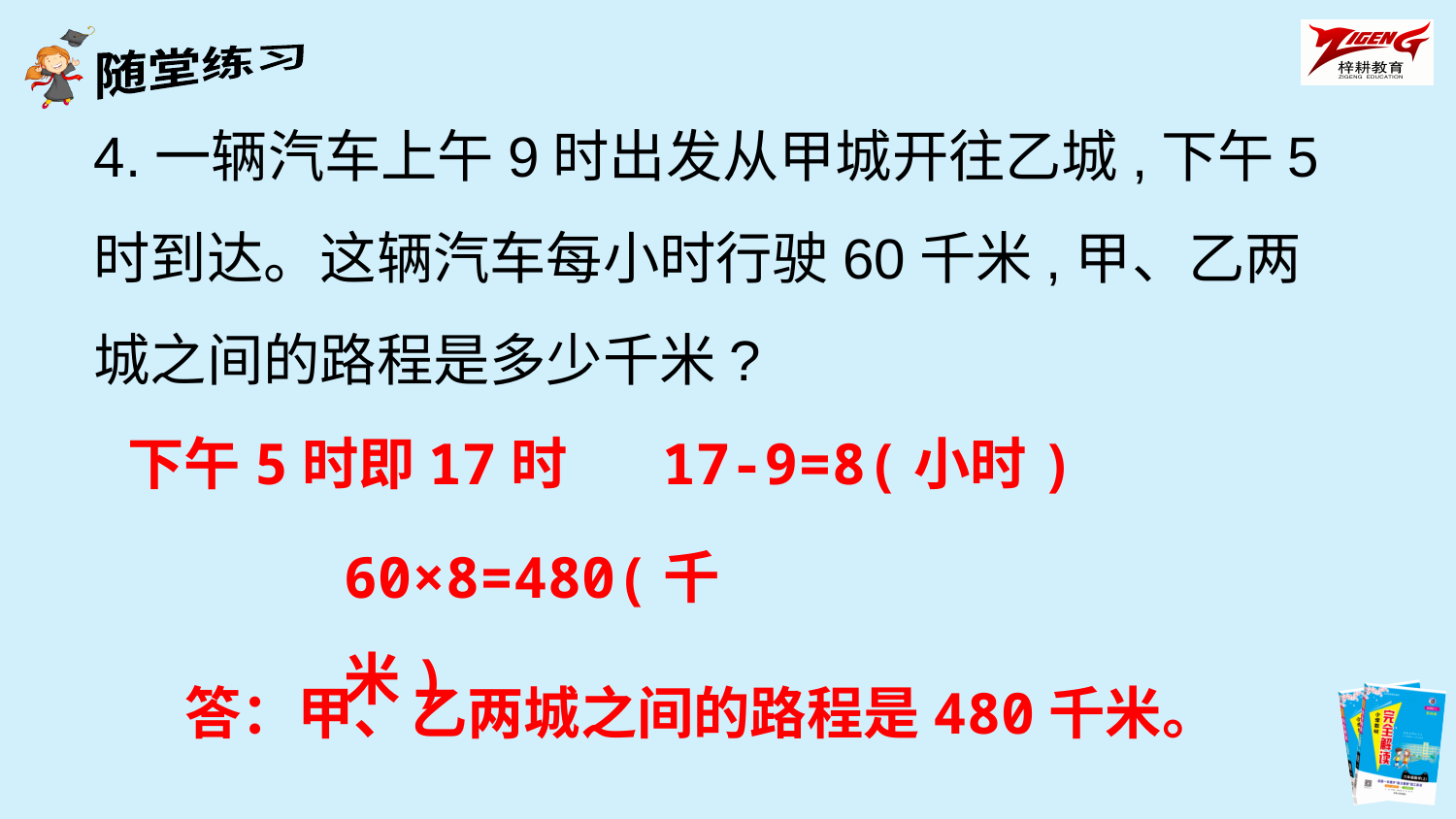

4.一辆汽车上午9时出发从甲城开往乙城,下午5时到达。这辆汽车每小时行驶60千米,甲、乙两城之间的路程是多少千米?
下午5时即17时
17-9=8(小时)
60×8=480(千米)
答：甲、乙两城之间的路程是480千米。